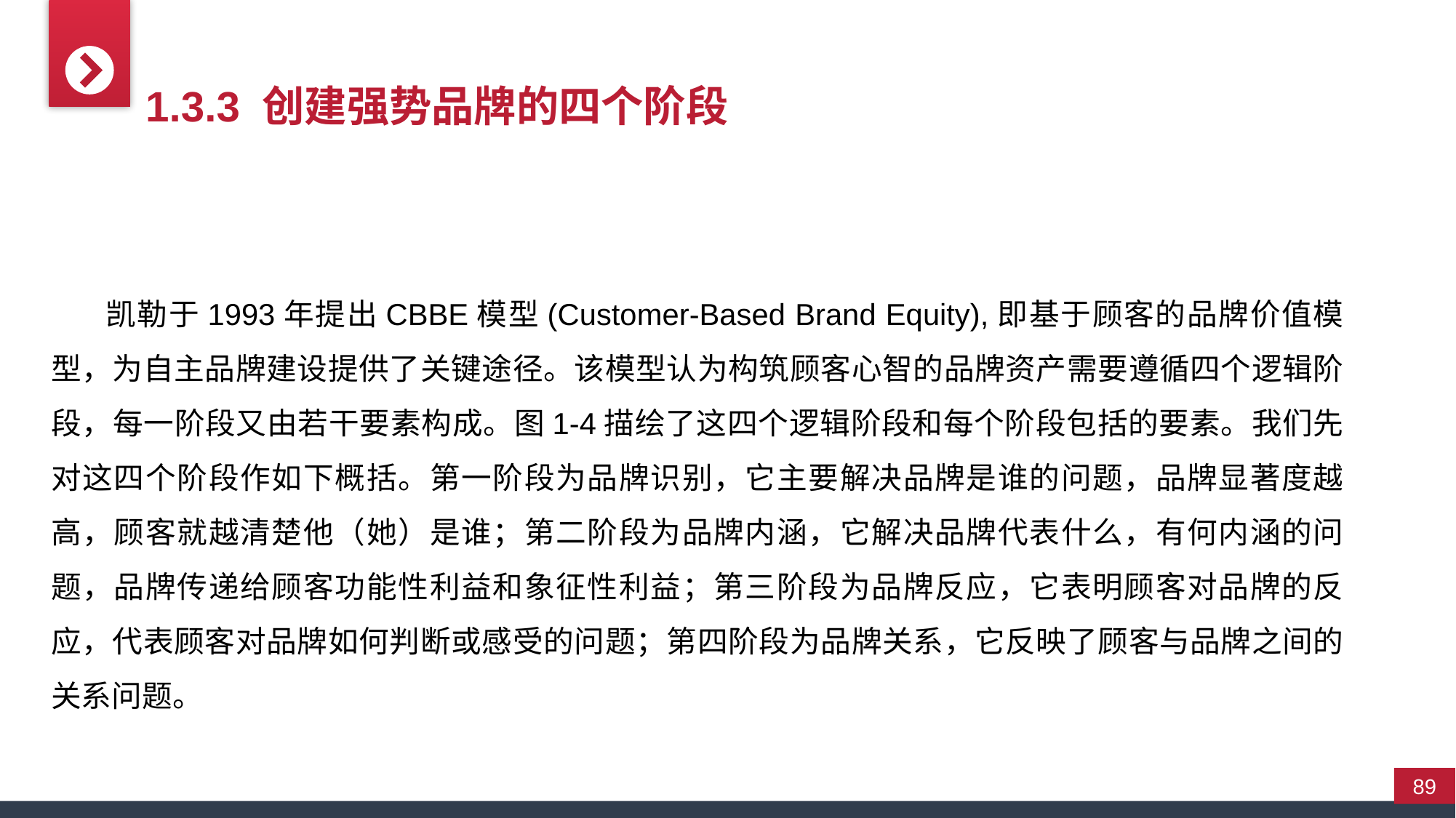

1.3.3 创建强势品牌的四个阶段
凯勒于1993年提出CBBE模型(Customer-Based Brand Equity),即基于顾客的品牌价值模型，为自主品牌建设提供了关键途径。该模型认为构筑顾客心智的品牌资产需要遵循四个逻辑阶段，每一阶段又由若干要素构成。图1-4描绘了这四个逻辑阶段和每个阶段包括的要素。我们先对这四个阶段作如下概括。第一阶段为品牌识别，它主要解决品牌是谁的问题，品牌显著度越高，顾客就越清楚他（她）是谁；第二阶段为品牌内涵，它解决品牌代表什么，有何内涵的问题，品牌传递给顾客功能性利益和象征性利益；第三阶段为品牌反应，它表明顾客对品牌的反应，代表顾客对品牌如何判断或感受的问题；第四阶段为品牌关系，它反映了顾客与品牌之间的关系问题。